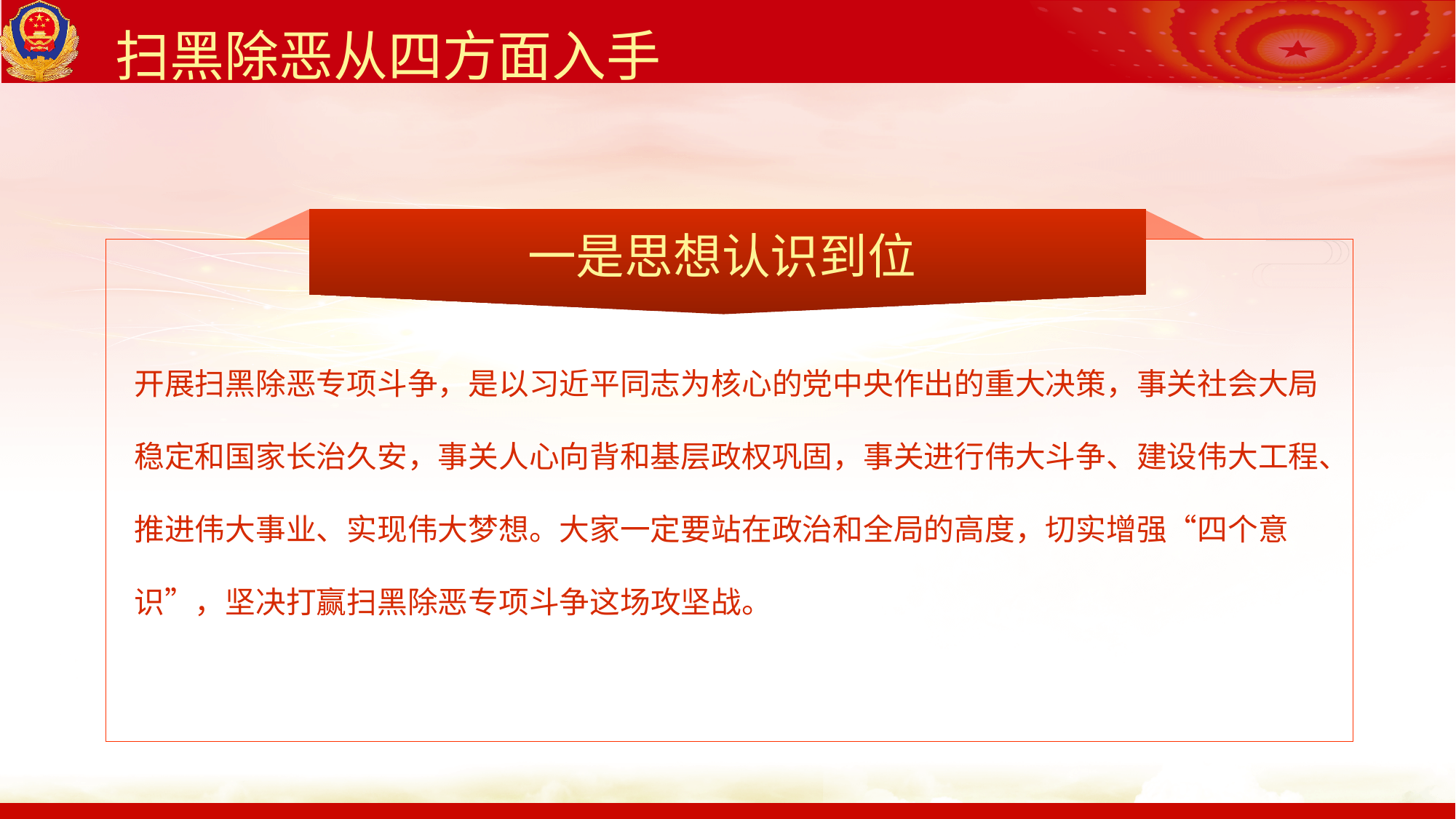

扫黑除恶从四方面入手

一是思想认识到位

开展扫黑除恶专项斗争，是以习近平同志为核心的党中央作出的重大决策，事关社会大局稳定和国家长治久安，事关人心向背和基层政权巩固，事关进行伟大斗争、建设伟大工程、推进伟大事业、实现伟大梦想。大家一定要站在政治和全局的高度，切实增强“四个意识”，坚决打赢扫黑除恶专项斗争这场攻坚战。